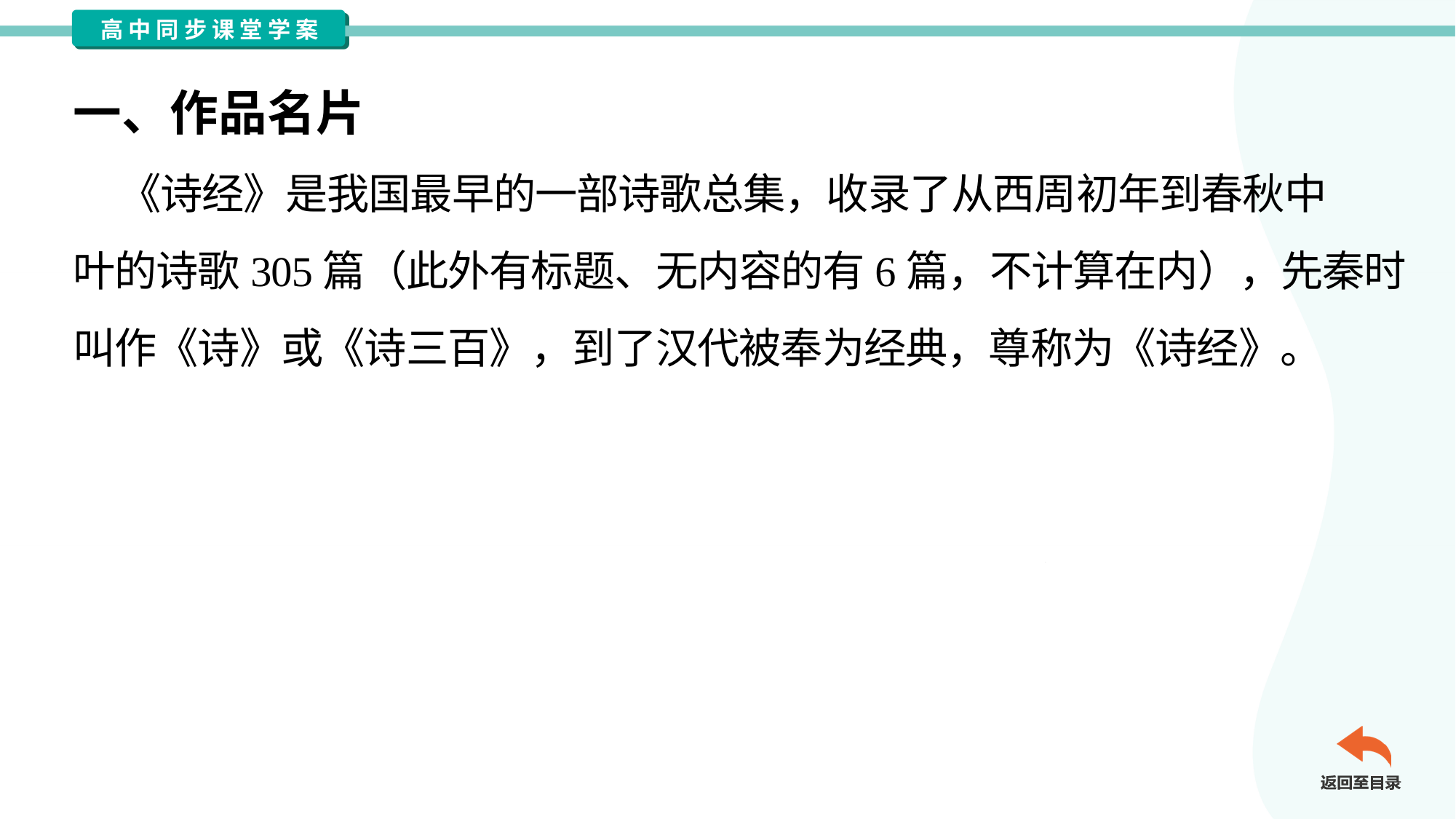

一、作品名片
    《诗经》是我国最早的一部诗歌总集，收录了从西周初年到春秋中
叶的诗歌305篇（此外有标题、无内容的有6篇，不计算在内），先秦时
叫作《诗》或《诗三百》，到了汉代被奉为经典，尊称为《诗经》。